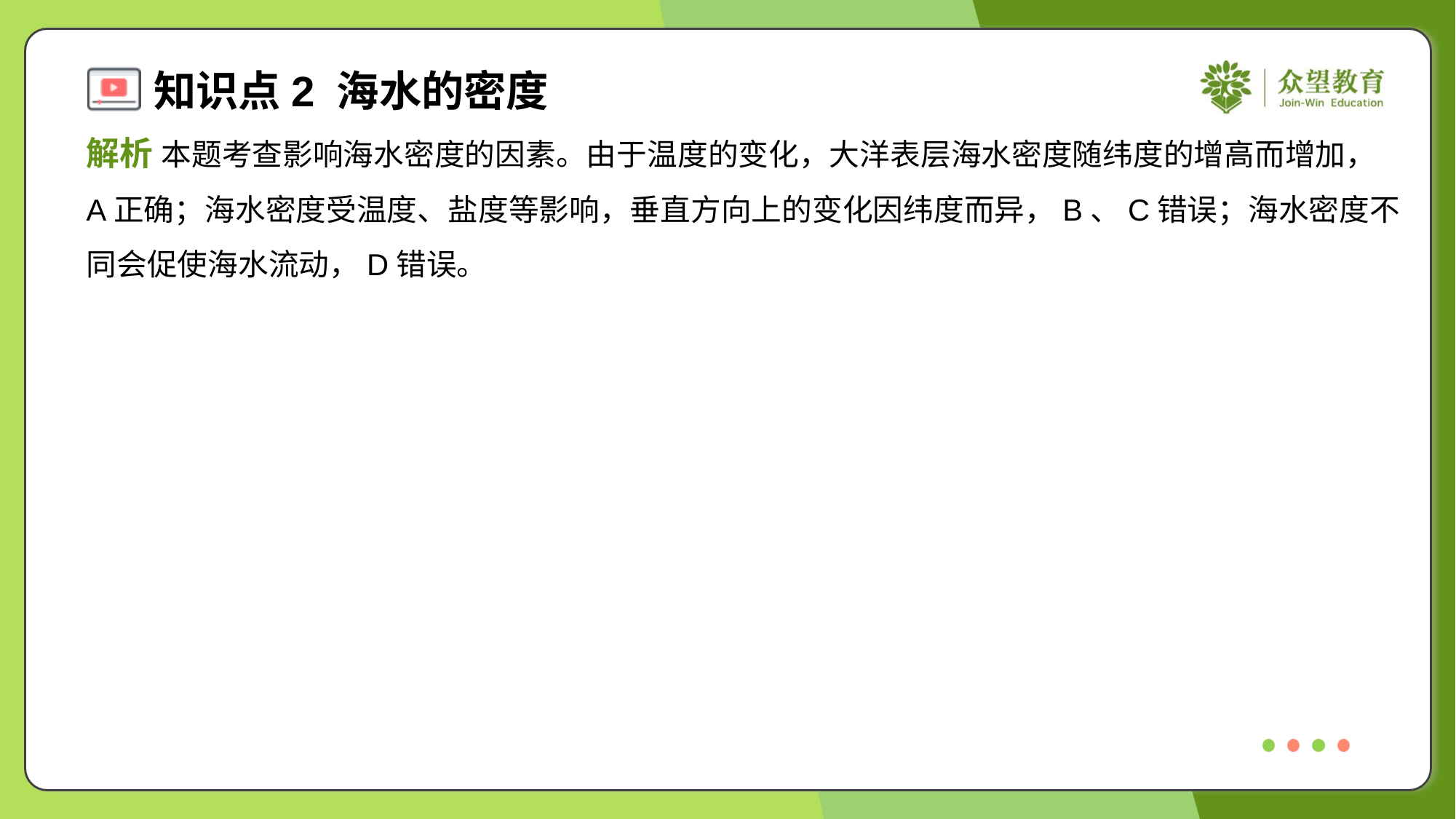

解析 本题考查影响海水密度的因素。由于温度的变化，大洋表层海水密度随纬度的增高而增加，
A正确；海水密度受温度、盐度等影响，垂直方向上的变化因纬度而异，B、C错误；海水密度不
同会促使海水流动，D错误。